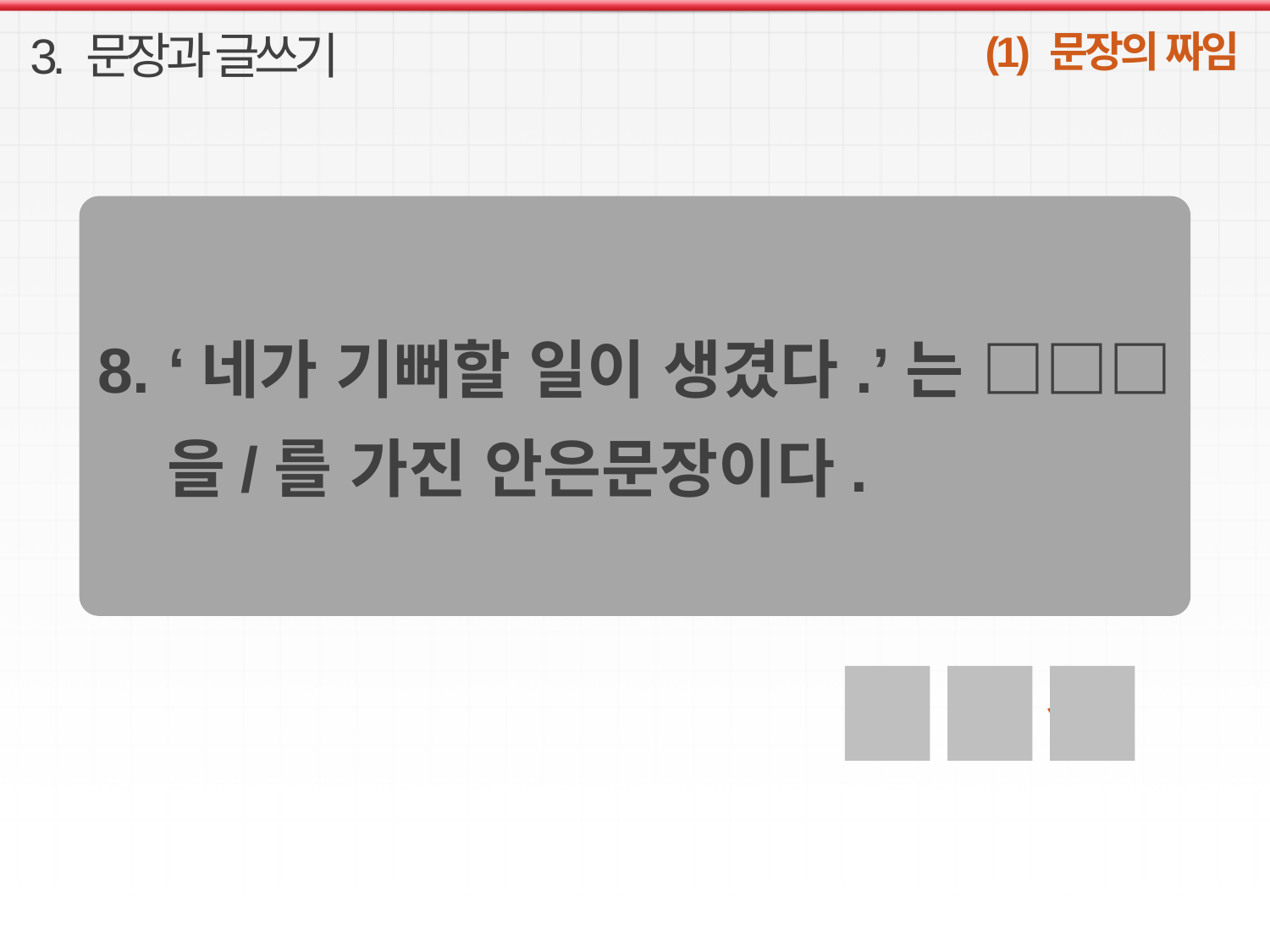

3. 문장과 글쓰기
(1) 문장의 짜임
8. ‘네가 기뻐할 일이 생겼다.’는 □□□을/를 가진 안은문장이다.

관 형 절